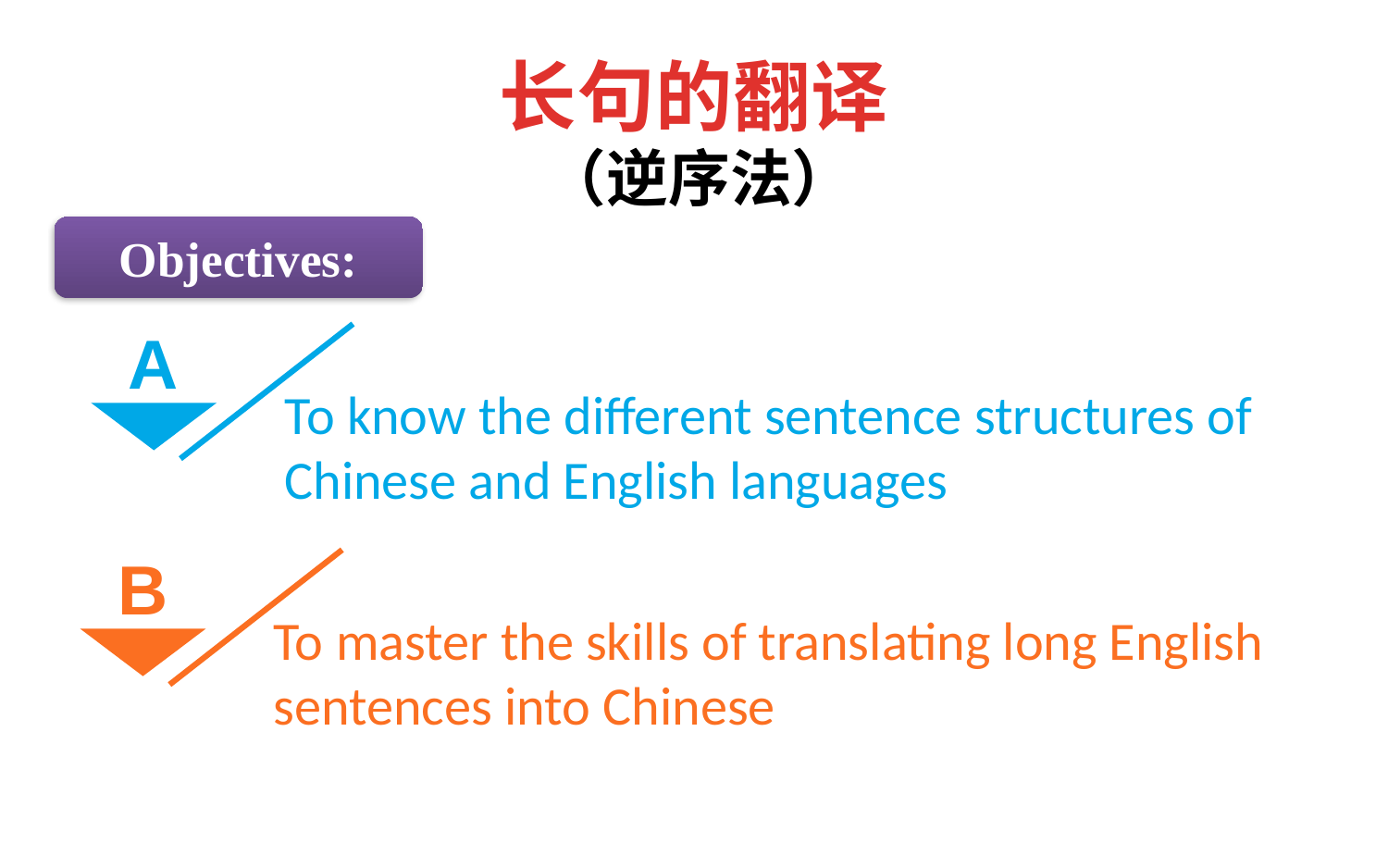

# 长句的翻译
（逆序法）
Objectives:
A
To know the different sentence structures of Chinese and English languages

B
To master the skills of translating long English sentences into Chinese